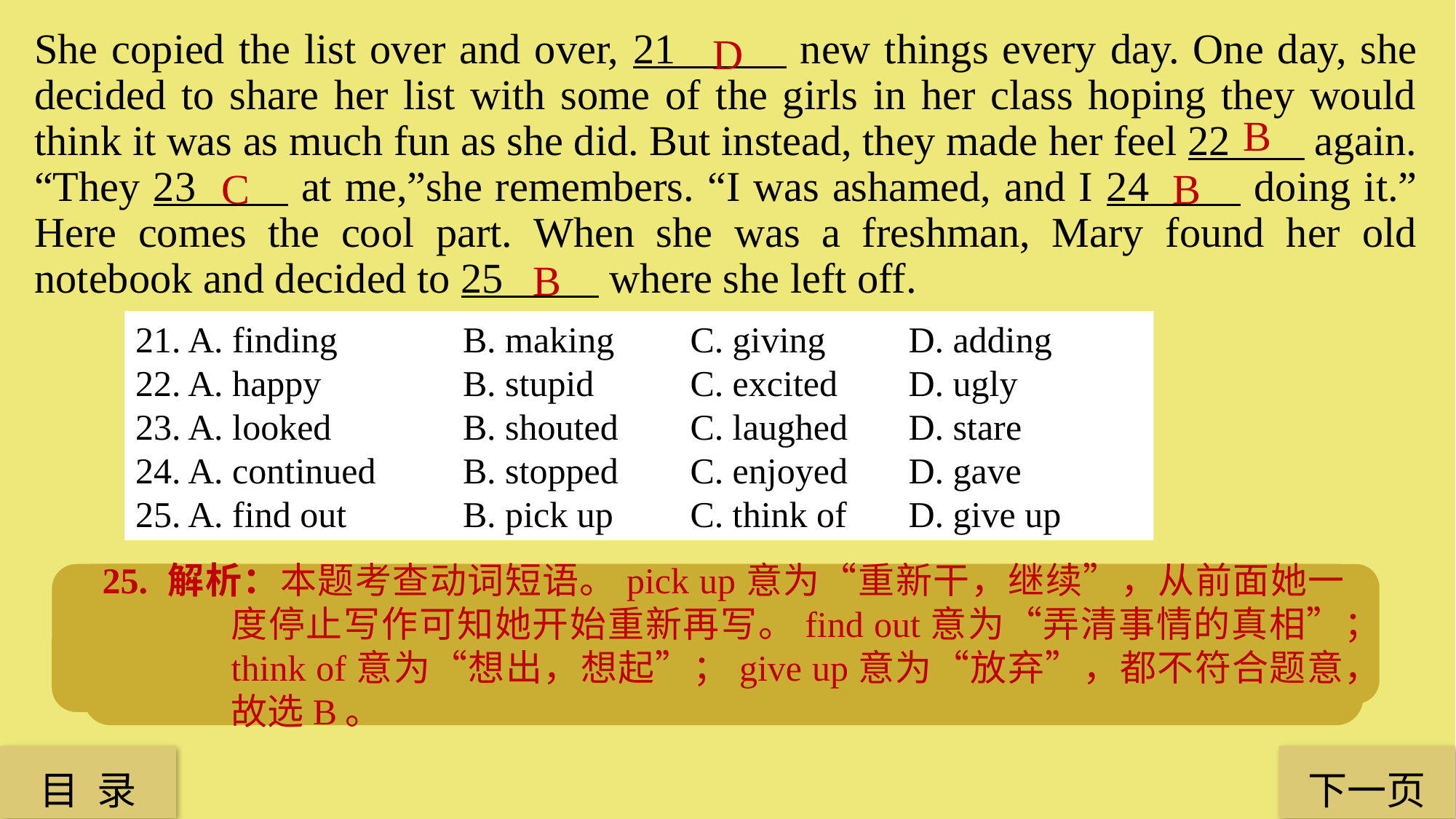

She copied the list over and over, 21         new things every day. One day, she decided to share her list with some of the girls in her class hoping they would think it was as much fun as she did. But instead, they made her feel 22        again. “They 23        at me,”she remembers. “I was ashamed, and I 24        doing it.” Here comes the cool part. When she was a freshman, Mary found her old notebook and decided to 25          where she left off.
D
B
 C
B
B
21. A. finding	 	B. making	 C. giving	 D. adding
22. A. happy 		B. stupid 	 C. excited 	 D. ugly
23. A. looked 		B. shouted 	 C. laughed 	 D. stare
24. A. continued 	B. stopped 	 C. enjoyed 	 D. gave
25. A. find out	 	B. pick up	 C. think of	 D. give up
25. 解析：本题考查动词短语。pick up意为“重新干，继续”，从前面她一度停止写作可知她开始重新再写。find out意为“弄清事情的真相”；think of意为“想出，想起”；give up意为“放弃”，都不符合题意，故选B。
22. 解析：本题考查形容词。上文提及她想让同学们了解她日记的内容，把有趣的事分享给他们看，此处出现了转折词but instead，故选B。
21. 解析：本题考查动词。因为是写日记，所以每天都“添加”一些新的东西。从“写日记”这个角度可排除其他选项，故选D。
24. 解析：本题考查动词。从前面她感到羞愧以及连词and可知，她“停止”了写作，故选B。
23. 解析：本题考查动词短语。根据下文的提示，得知他们嘲笑她。故选C。